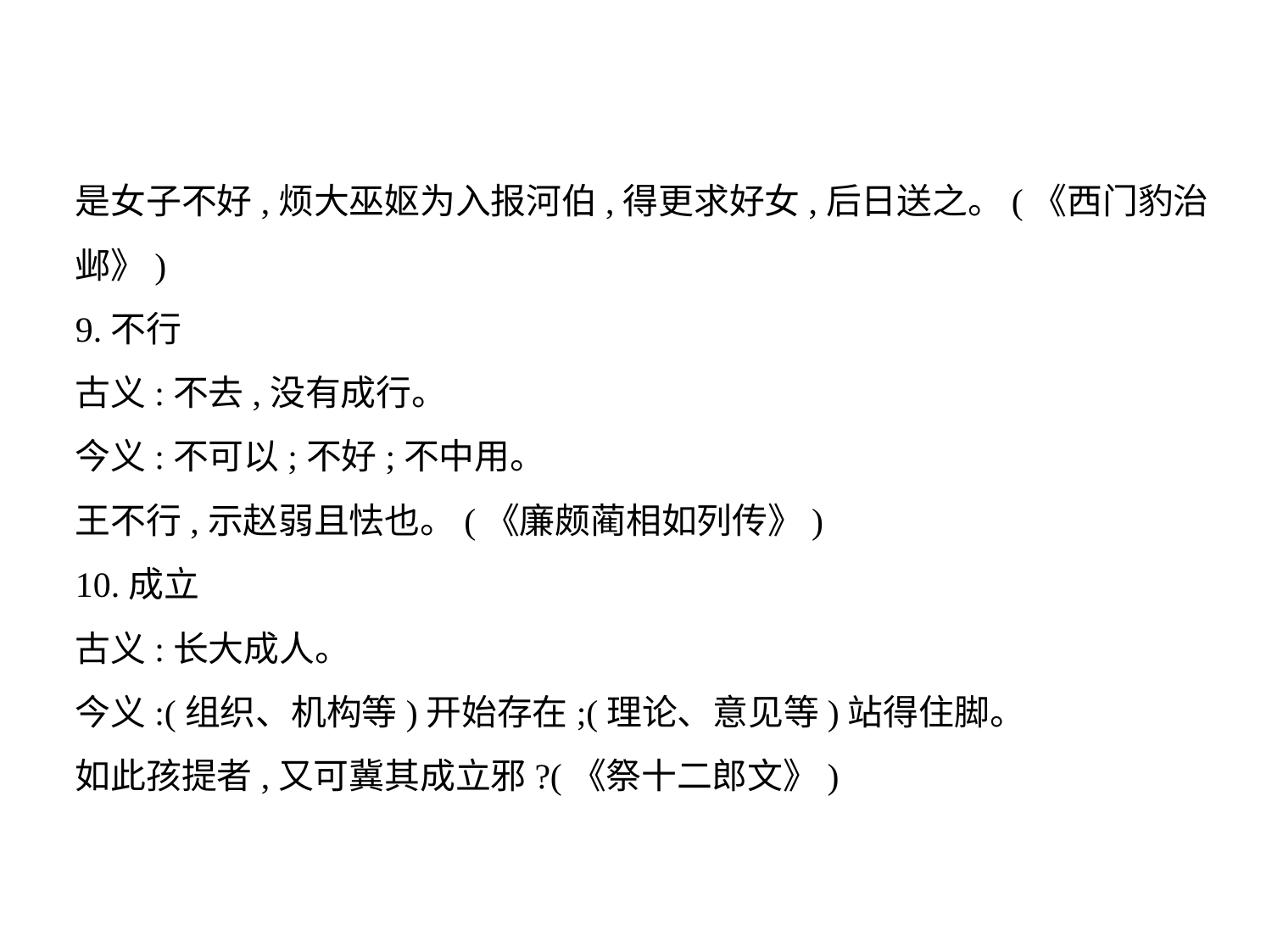

是女子不好,烦大巫妪为入报河伯,得更求好女,后日送之。(《西门豹治
邺》)
9.不行
古义:不去,没有成行。
今义:不可以;不好;不中用。
王不行,示赵弱且怯也。(《廉颇蔺相如列传》)
10.成立
古义:长大成人。
今义:(组织、机构等)开始存在;(理论、意见等)站得住脚。
如此孩提者,又可冀其成立邪?(《祭十二郎文》)